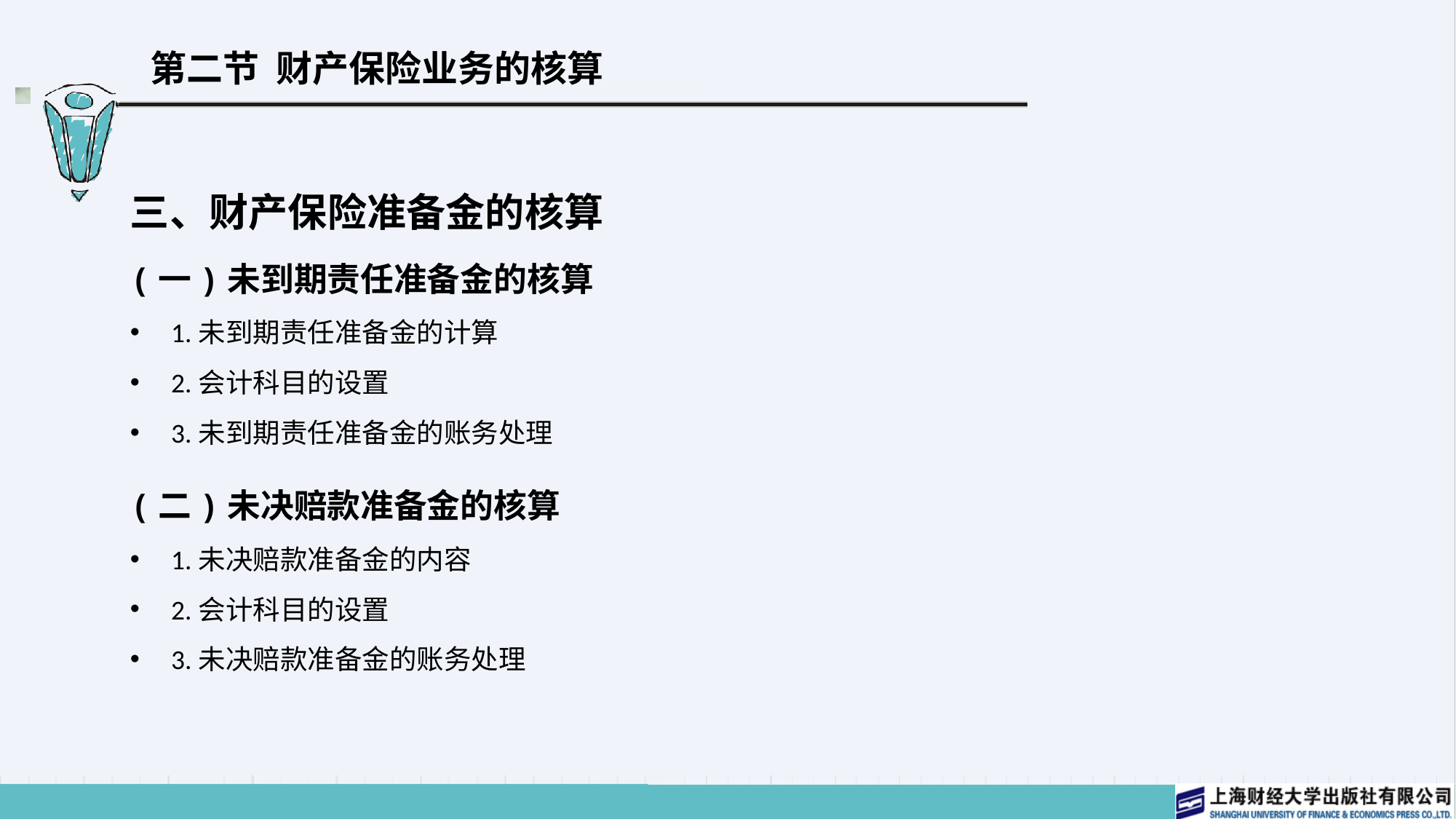

# 第二节  财产保险业务的核算
三、财产保险准备金的核算
(一)未到期责任准备金的核算
1.未到期责任准备金的计算
2.会计科目的设置
3.未到期责任准备金的账务处理
(二)未决赔款准备金的核算
1.未决赔款准备金的内容
2.会计科目的设置
3.未决赔款准备金的账务处理